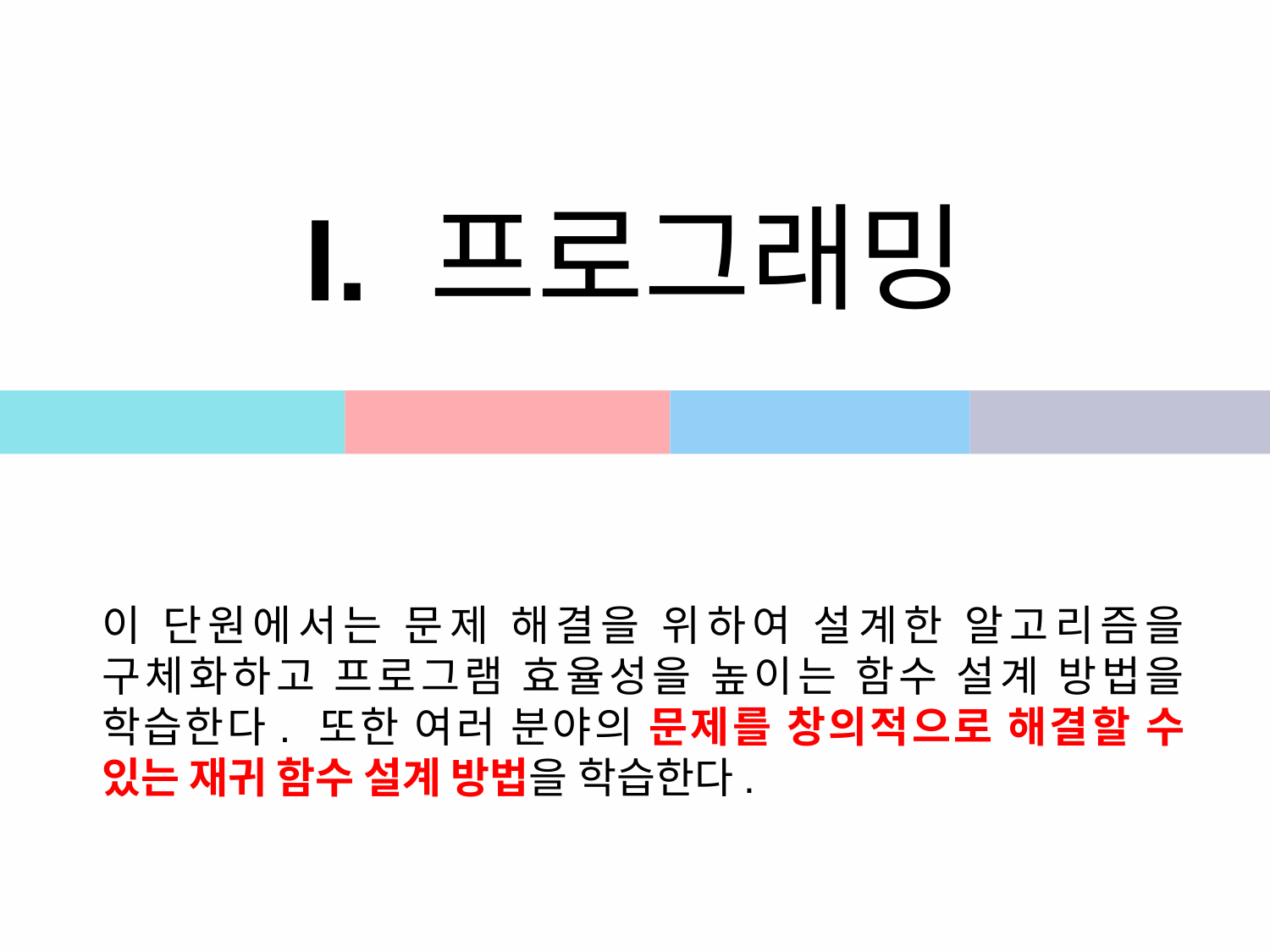

# I. 프로그래밍
이 단원에서는 문제 해결을 위하여 설계한 알고리즘을 구체화하고 프로그램 효율성을 높이는 함수 설계 방법을 학습한다. 또한 여러 분야의 문제를 창의적으로 해결할 수 있는 재귀 함수 설계 방법을 학습한다.